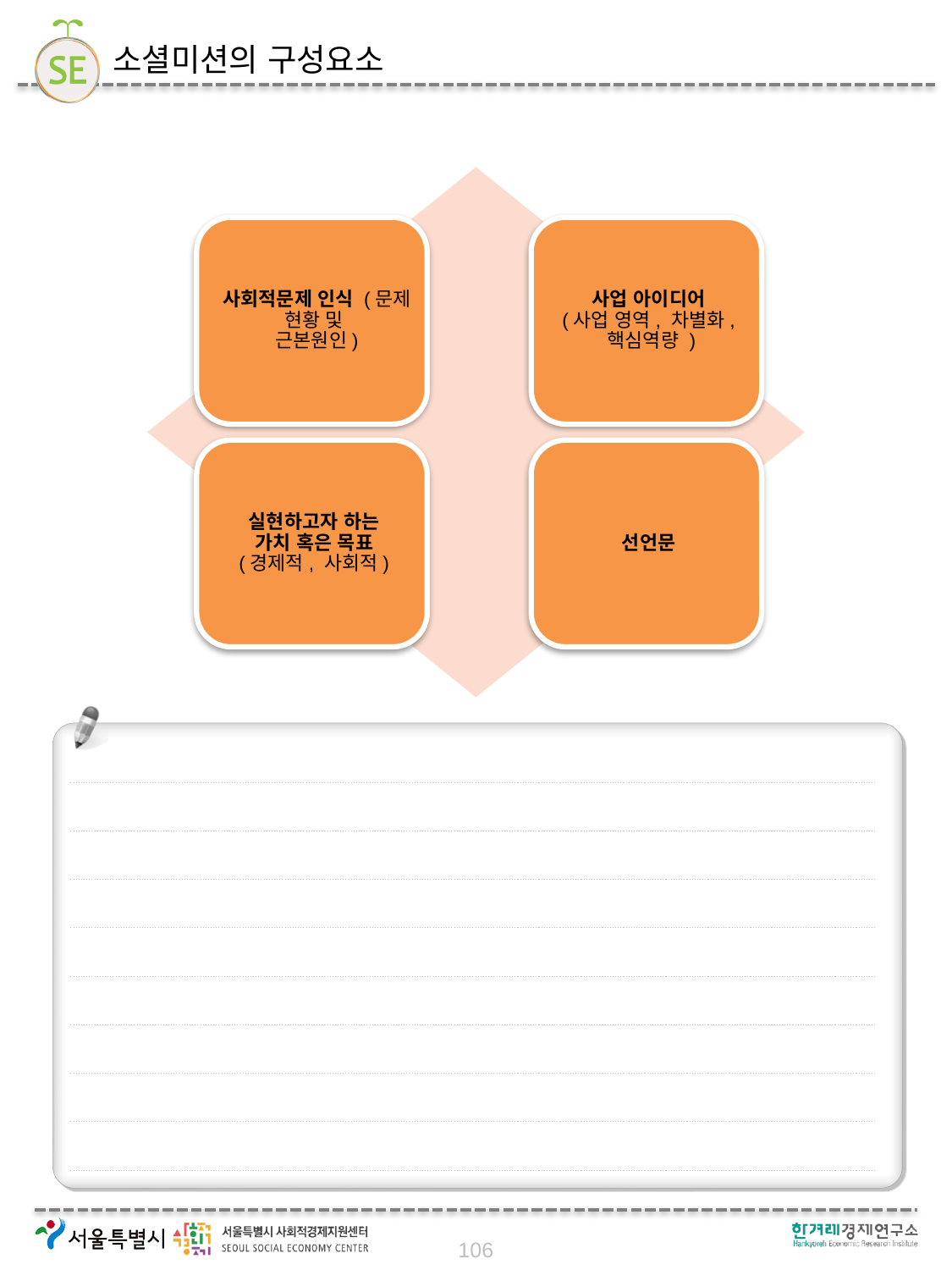

# 소셜미션의 구성요소
사회적문제 인식 (문제 현황 및
근본원인)
사업 아이디어
(사업 영역, 차별화,
핵심역량 )
실현하고자 하는
가치 혹은 목표
(경제적, 사회적)
선언문
106